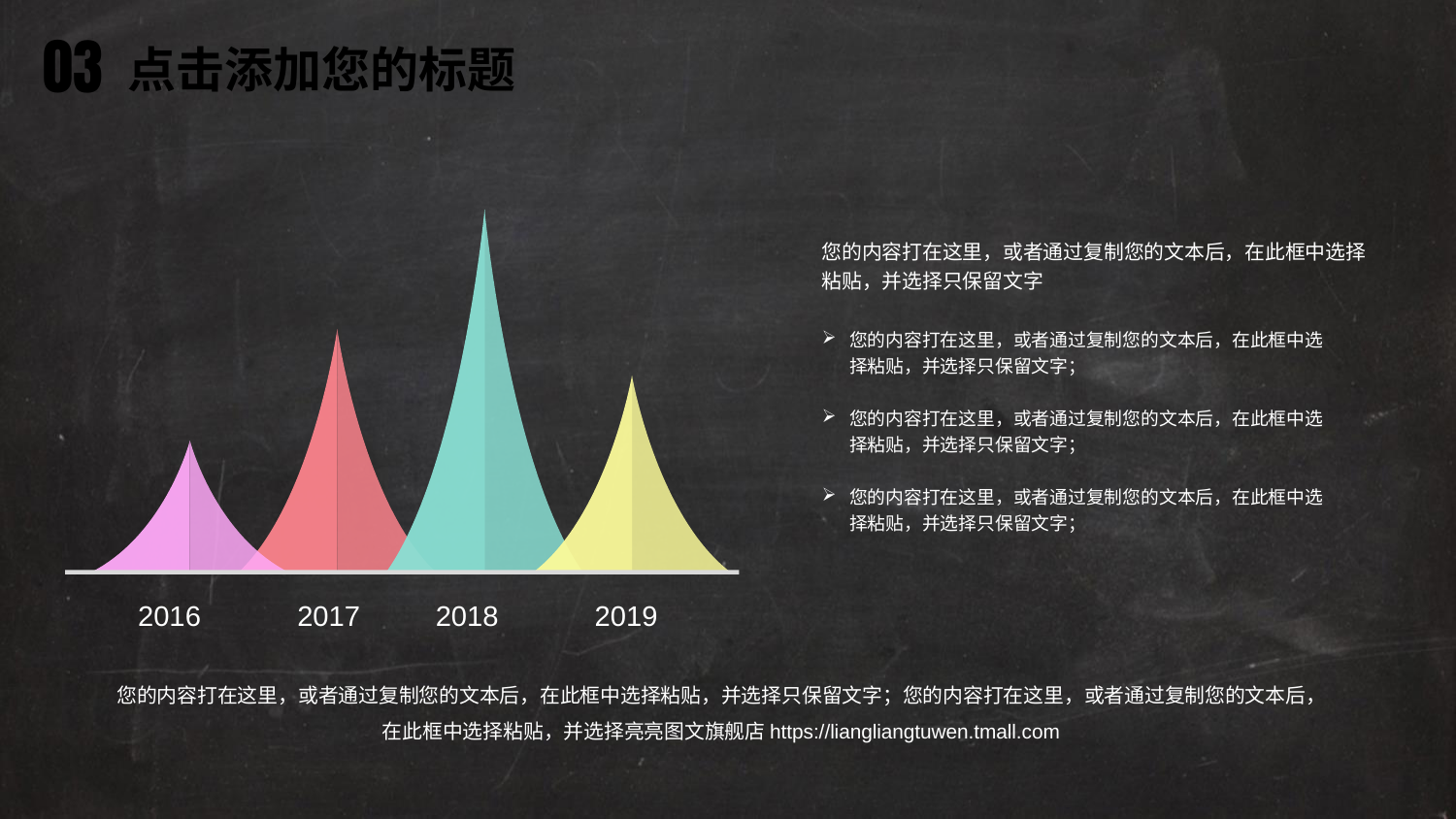

03
点击添加您的标题

2016
2017
2018
2019
您的内容打在这里，或者通过复制您的文本后，在此框中选择粘贴，并选择只保留文字

您的内容打在这里，或者通过复制您的文本后，在此框中选择粘贴，并选择只保留文字；

您的内容打在这里，或者通过复制您的文本后，在此框中选择粘贴，并选择只保留文字；

您的内容打在这里，或者通过复制您的文本后，在此框中选择粘贴，并选择只保留文字；
您的内容打在这里，或者通过复制您的文本后，在此框中选择粘贴，并选择只保留文字；您的内容打在这里，或者通过复制您的文本后，在此框中选择粘贴，并选择亮亮图文旗舰店https://liangliangtuwen.tmall.com